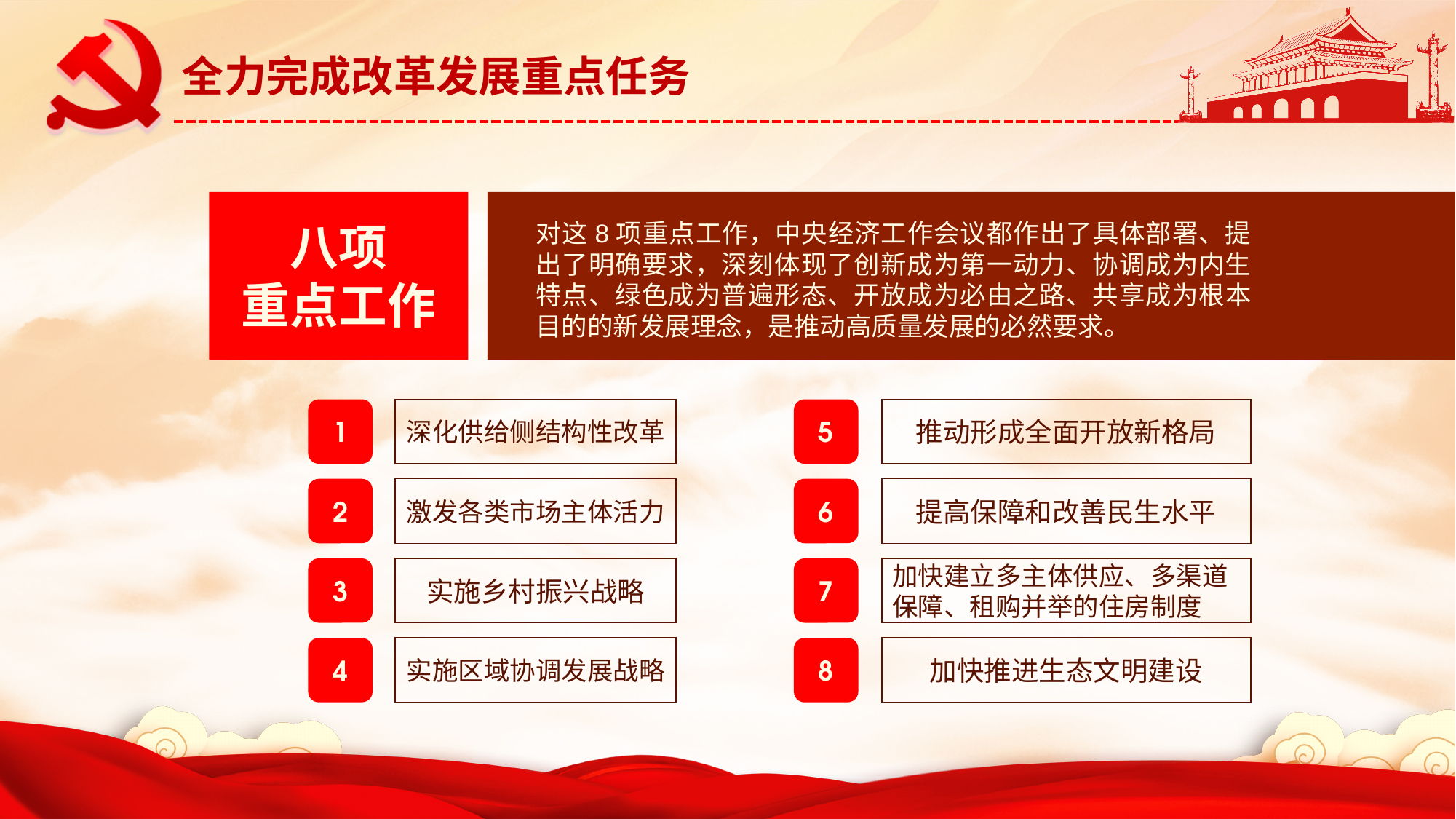

八项
重点工作

对这8项重点工作，中央经济工作会议都作出了具体部署、提出了明确要求，深刻体现了创新成为第一动力、协调成为内生特点、绿色成为普遍形态、开放成为必由之路、共享成为根本目的的新发展理念，是推动高质量发展的必然要求。
1
深化供给侧结构性改革
5
推动形成全面开放新格局
激发各类市场主体活力
提高保障和改善民生水平
2
6
3
实施乡村振兴战略
7
加快建立多主体供应、多渠道保障、租购并举的住房制度
加快推进生态文明建设
4
实施区域协调发展战略
8